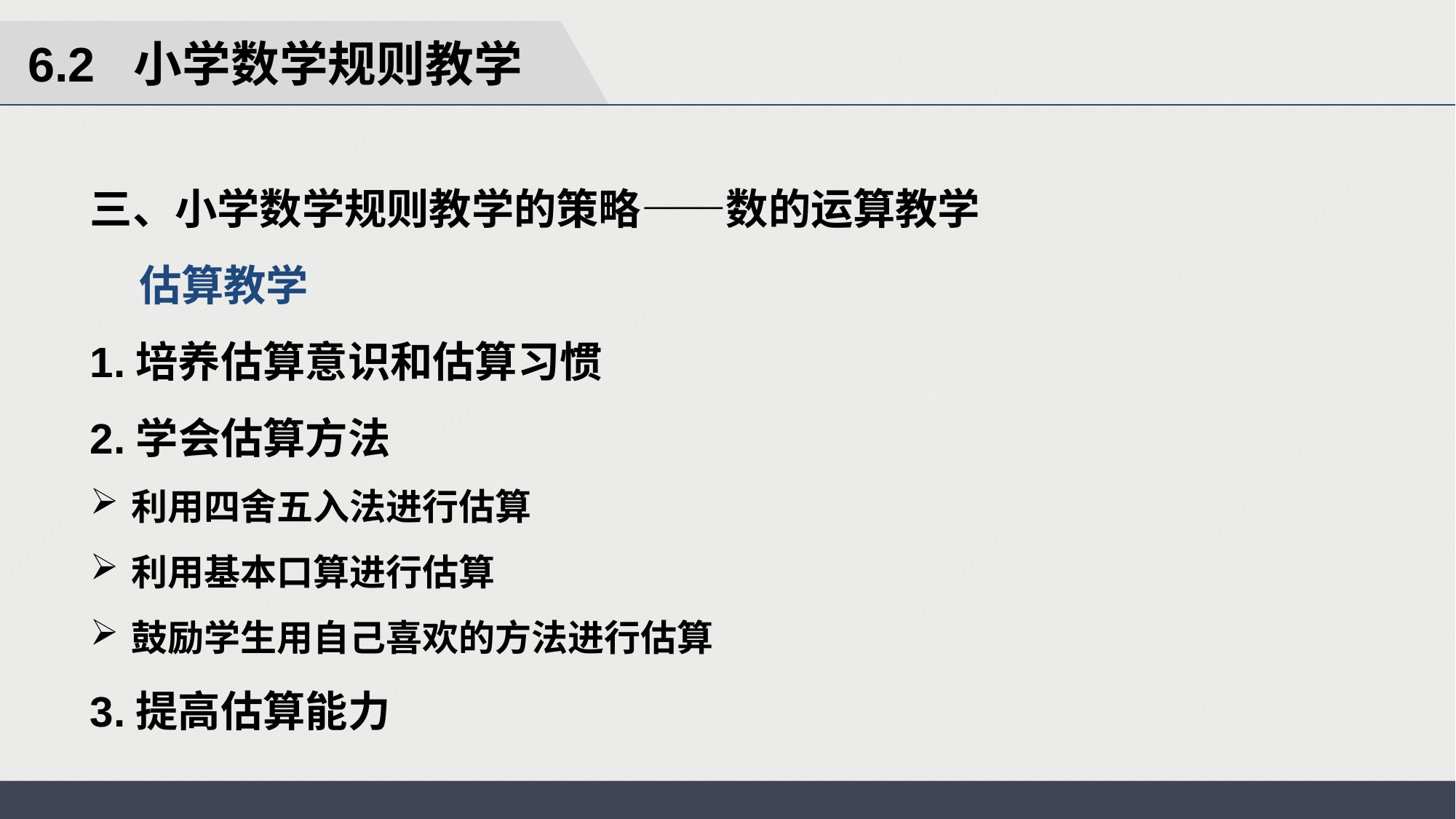

6.2  小学数学规则教学
三、小学数学规则教学的策略——数的运算教学
    估算教学
1.培养估算意识和估算习惯
2.学会估算方法
利用四舍五入法进行估算
利用基本口算进行估算
鼓励学生用自己喜欢的方法进行估算
3.提高估算能力